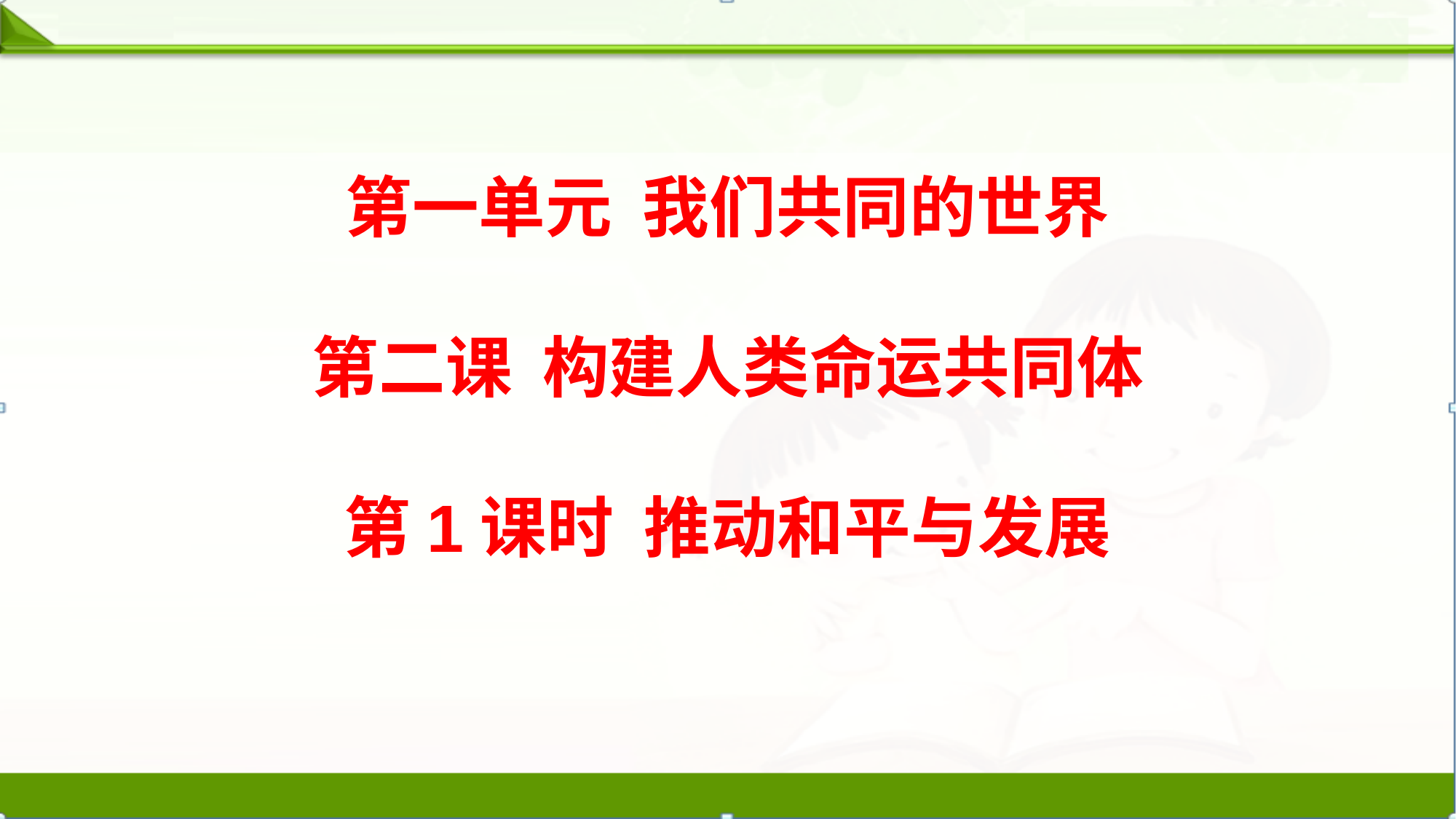

第一单元  我们共同的世界
第二课  构建人类命运共同体
第1课时  推动和平与发展